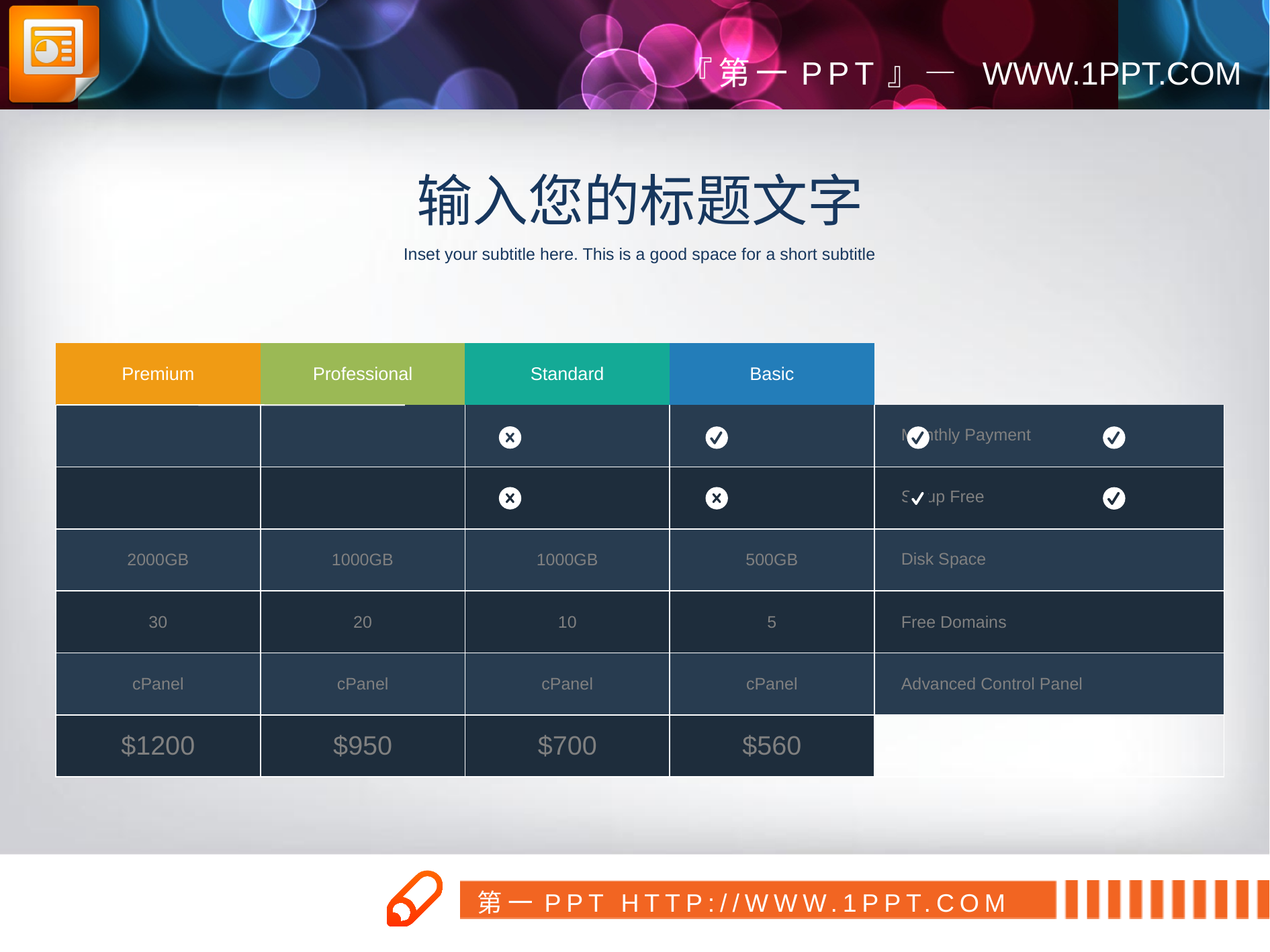

输入您的标题文字
Inset your subtitle here. This is a good space for a short subtitle
| Premium | Professional | Standard | Basic |  |
| --- | --- | --- | --- | --- |
|  |  |  |  | Monthly Payment |
|  |  |  |  | Setup Free |
| 2000GB | 1000GB | 1000GB | 500GB | Disk Space |
| 30 | 20 | 10 | 5 | Free Domains |
| cPanel | cPanel | cPanel | cPanel | Advanced Control Panel |
| $1200 | $950 | $700 | $560 |  |